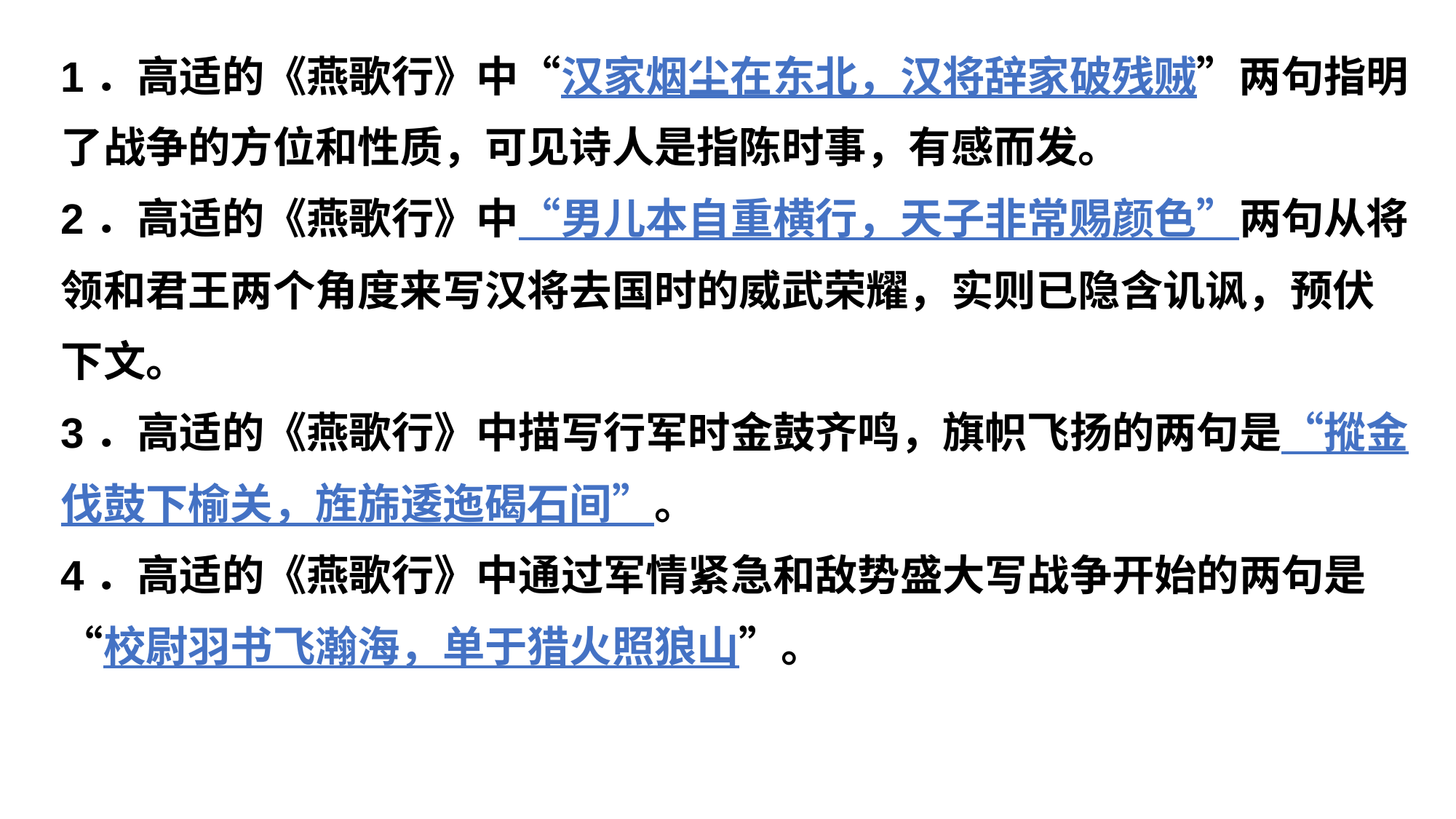

1．高适的《燕歌行》中“汉家烟尘在东北，汉将辞家破残贼”两句指明了战争的方位和性质，可见诗人是指陈时事，有感而发。
2．高适的《燕歌行》中“男儿本自重横行，天子非常赐颜色”两句从将领和君王两个角度来写汉将去国时的威武荣耀，实则已隐含讥讽，预伏下文。
3．高适的《燕歌行》中描写行军时金鼓齐鸣，旗帜飞扬的两句是“摐金伐鼓下榆关，旌旆逶迤碣石间”。
4．高适的《燕歌行》中通过军情紧急和敌势盛大写战争开始的两句是“校尉羽书飞瀚海，单于猎火照狼山”。